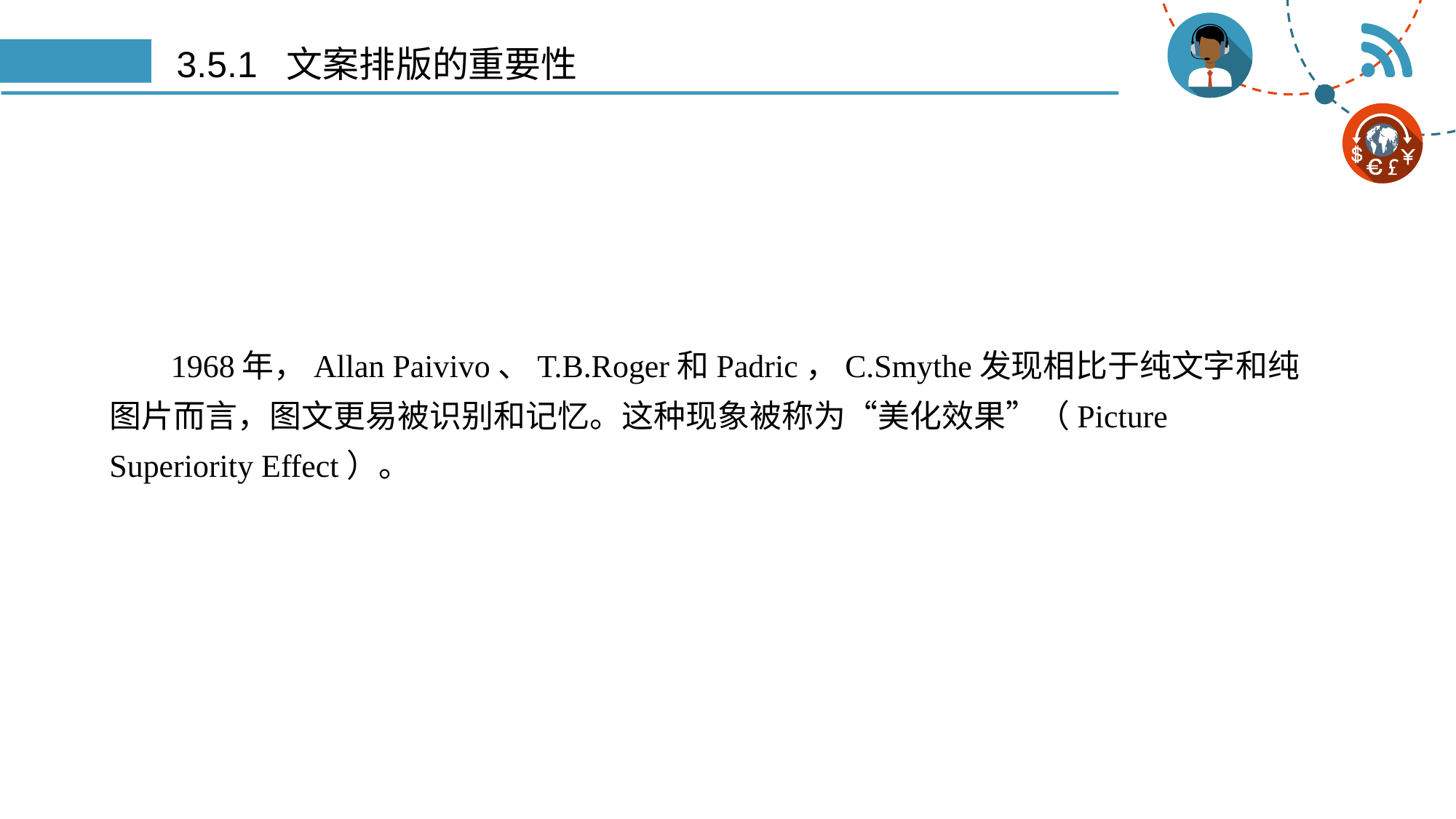

# 3.5.1  文案排版的重要性
	实际上这种情况非常常见，例如图文并茂的教学信息和操作手册，比起纯图片或者纯文字的同类文献会让人更容易记住。“美化效果”常常用于教学设计、广告、撰写技术论文，以及其他需要人们简单、正确地回忆信息的设计情境中被使用。
1968年，Allan Paivivo、T.B.Roger和Padric，C.Smythe发现相比于纯文字和纯图片而言，图文更易被识别和记忆。这种现象被称为“美化效果”（Picture Superiority Effect）。
	但当处理信息变得复杂的时候，“美化效果”就会大打折扣，如果想增强辨识力，并让人能很好的回忆重要的信息，就可以利用这一个法则。